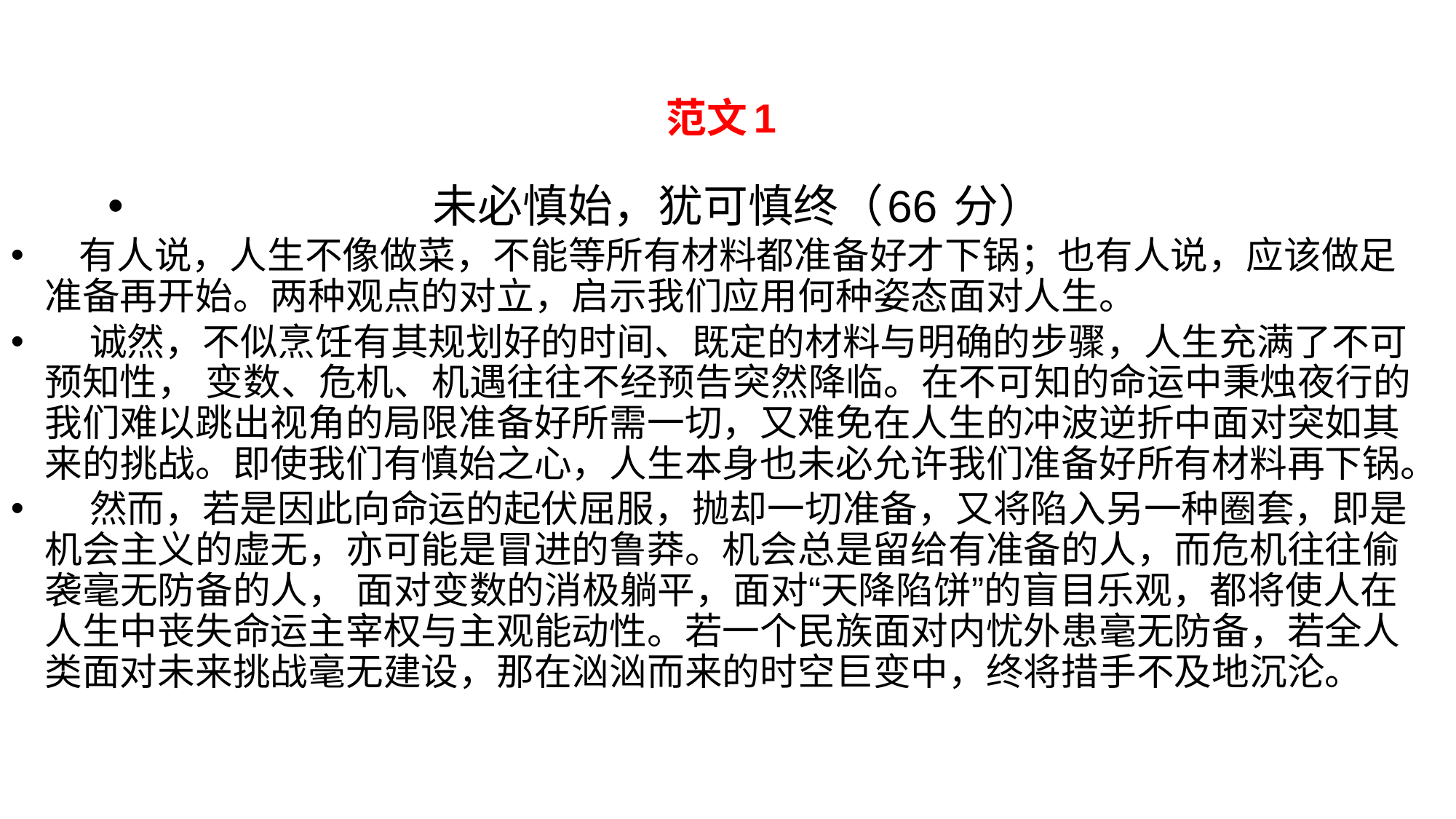

# 范文1
未必慎始，犹可慎终（66 分）
   有人说，人生不像做菜，不能等所有材料都准备好才下锅；也有人说，应该做足准备再开始。两种观点的对立，启示我们应用何种姿态面对人生。
    诚然，不似烹饪有其规划好的时间、既定的材料与明确的步骤，人生充满了不可预知性， 变数、危机、机遇往往不经预告突然降临。在不可知的命运中秉烛夜行的我们难以跳出视角的局限准备好所需一切，又难免在人生的冲波逆折中面对突如其来的挑战。即使我们有慎始之心，人生本身也未必允许我们准备好所有材料再下锅。
    然而，若是因此向命运的起伏屈服，抛却一切准备，又将陷入另一种圈套，即是机会主义的虚无，亦可能是冒进的鲁莽。机会总是留给有准备的人，而危机往往偷袭毫无防备的人， 面对变数的消极躺平，面对“天降陷饼”的盲目乐观，都将使人在人生中丧失命运主宰权与主观能动性。若一个民族面对内忧外患毫无防备，若全人类面对未来挑战毫无建设，那在汹汹而来的时空巨变中，终将措手不及地沉沦。